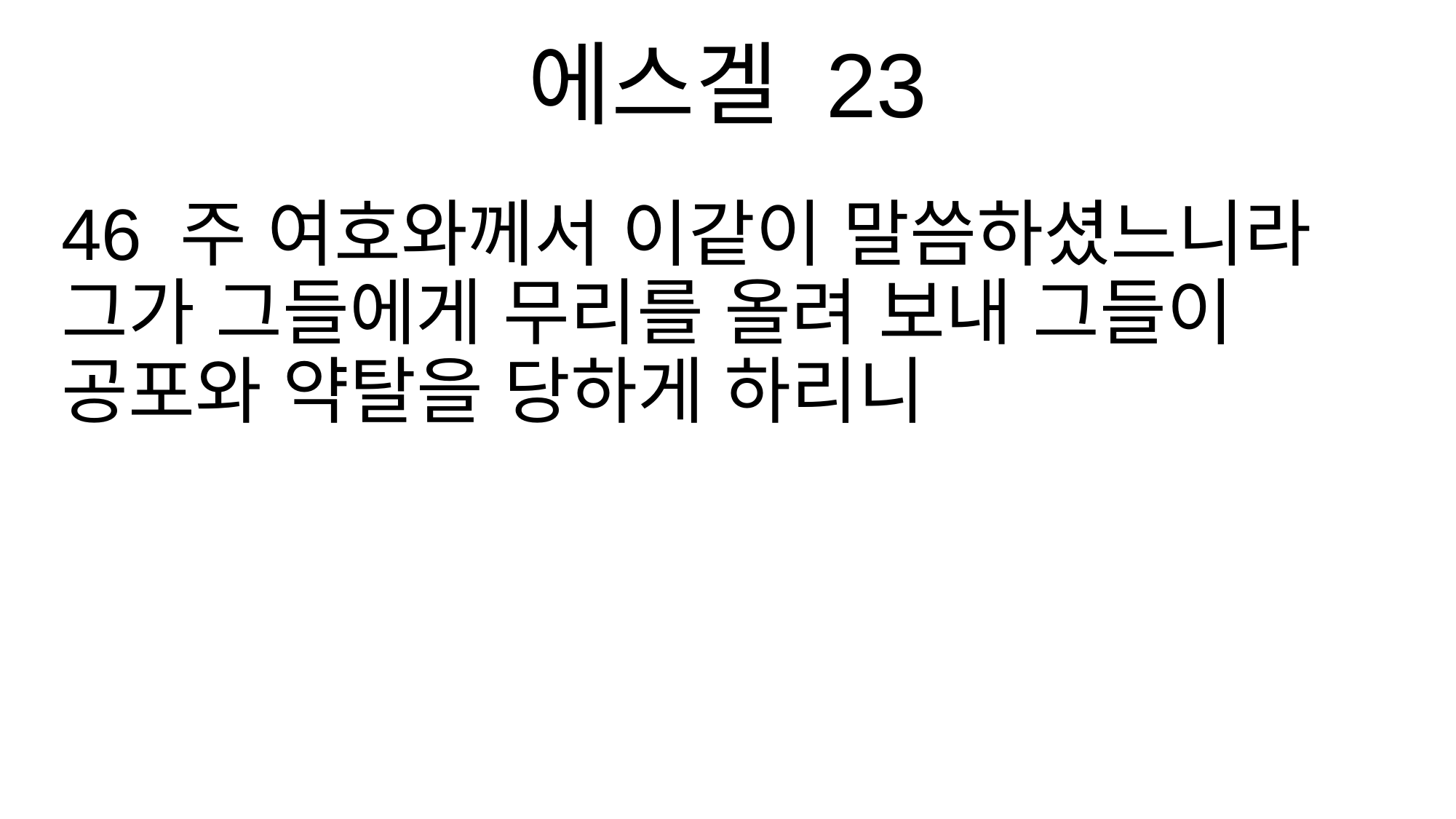

에스겔 23
46 주 여호와께서 이같이 말씀하셨느니라 그가 그들에게 무리를 올려 보내 그들이 공포와 약탈을 당하게 하리니